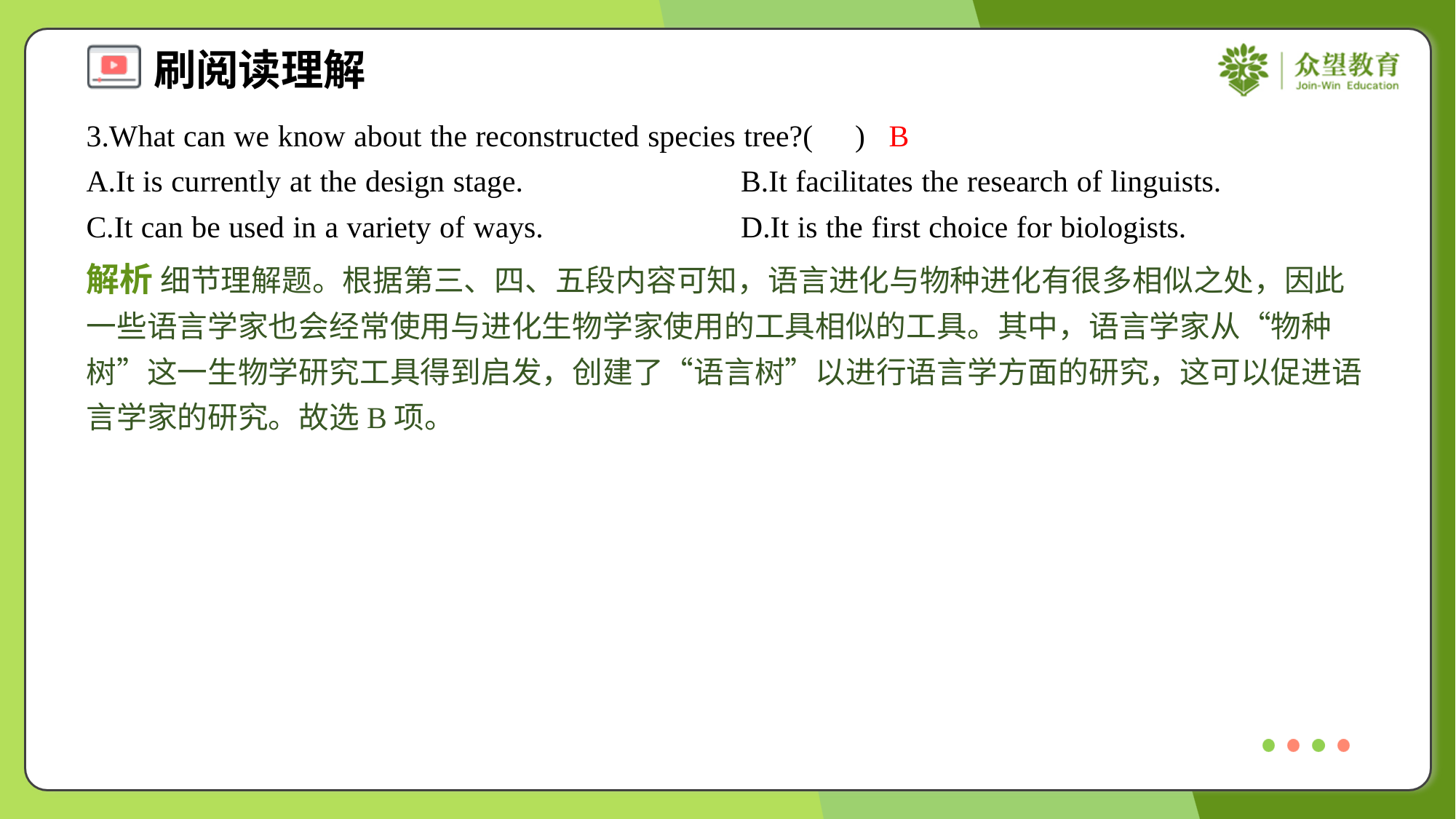

3.What can we know about the reconstructed species tree?(     )
B
A.It is currently at the design stage.	B.It facilitates the research of linguists.
C.It can be used in a variety of ways.	D.It is the first choice for biologists.
解析 细节理解题。根据第三、四、五段内容可知，语言进化与物种进化有很多相似之处，因此一些语言学家也会经常使用与进化生物学家使用的工具相似的工具。其中，语言学家从“物种树”这一生物学研究工具得到启发，创建了“语言树”以进行语言学方面的研究，这可以促进语言学家的研究。故选B项。